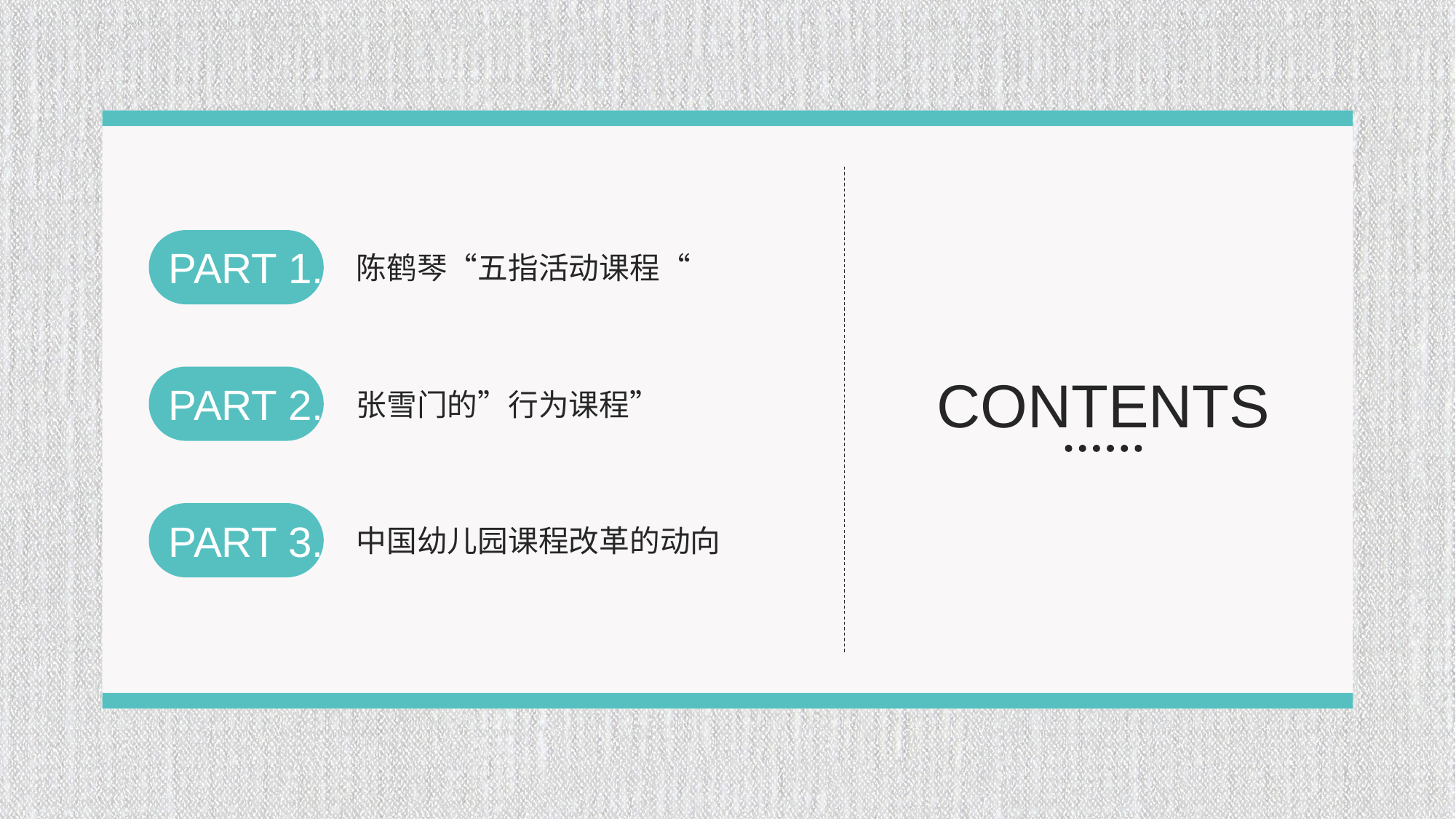

PART 1.
陈鹤琴“五指活动课程“

PART 2.
张雪门的”行为课程”

PART 3.
中国幼儿园课程改革的动向
CONTENTS